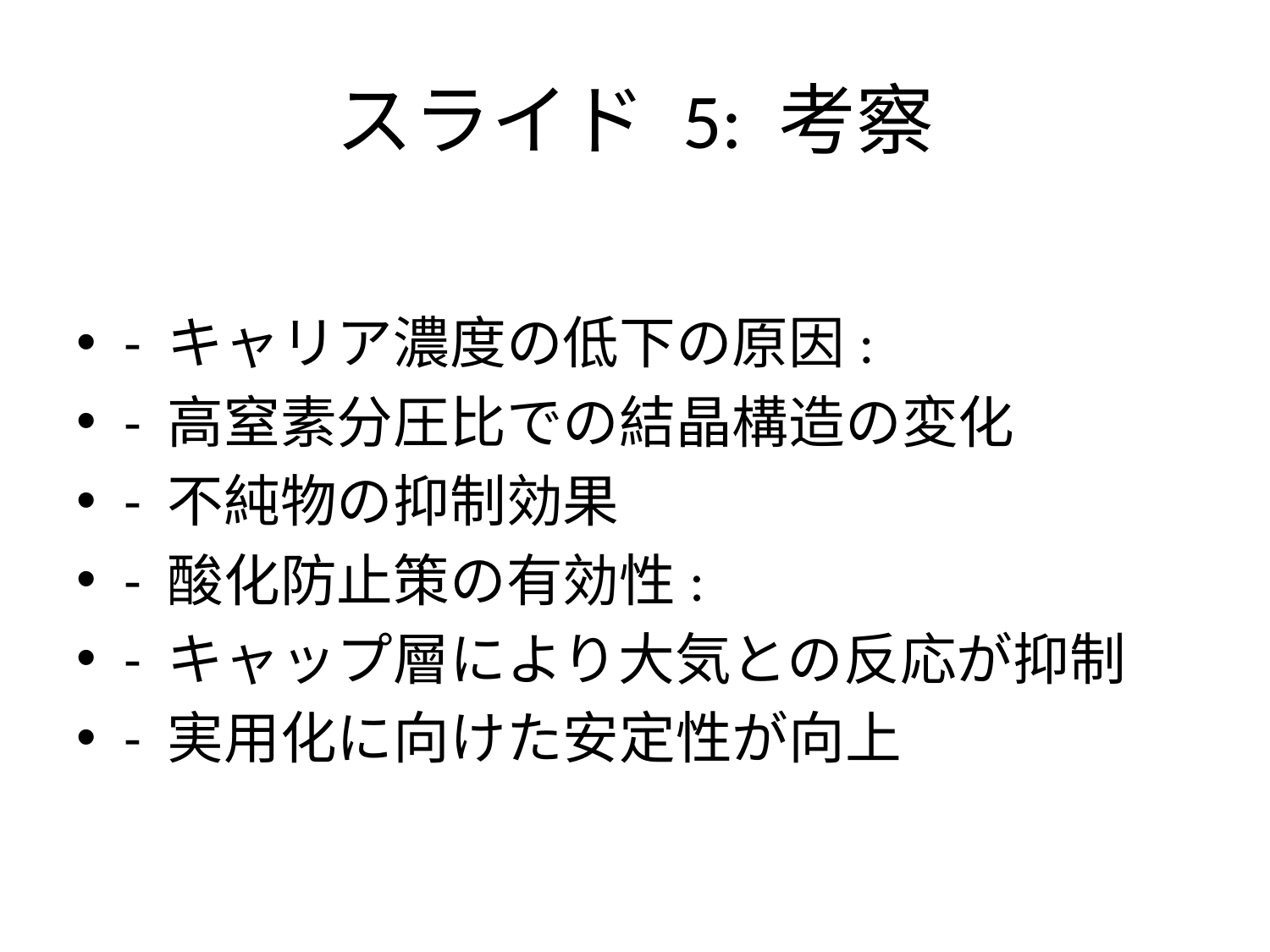

# スライド 5: 考察

- キャリア濃度の低下の原因:
- 高窒素分圧比での結晶構造の変化
- 不純物の抑制効果
- 酸化防止策の有効性:
- キャップ層により大気との反応が抑制
- 実用化に向けた安定性が向上